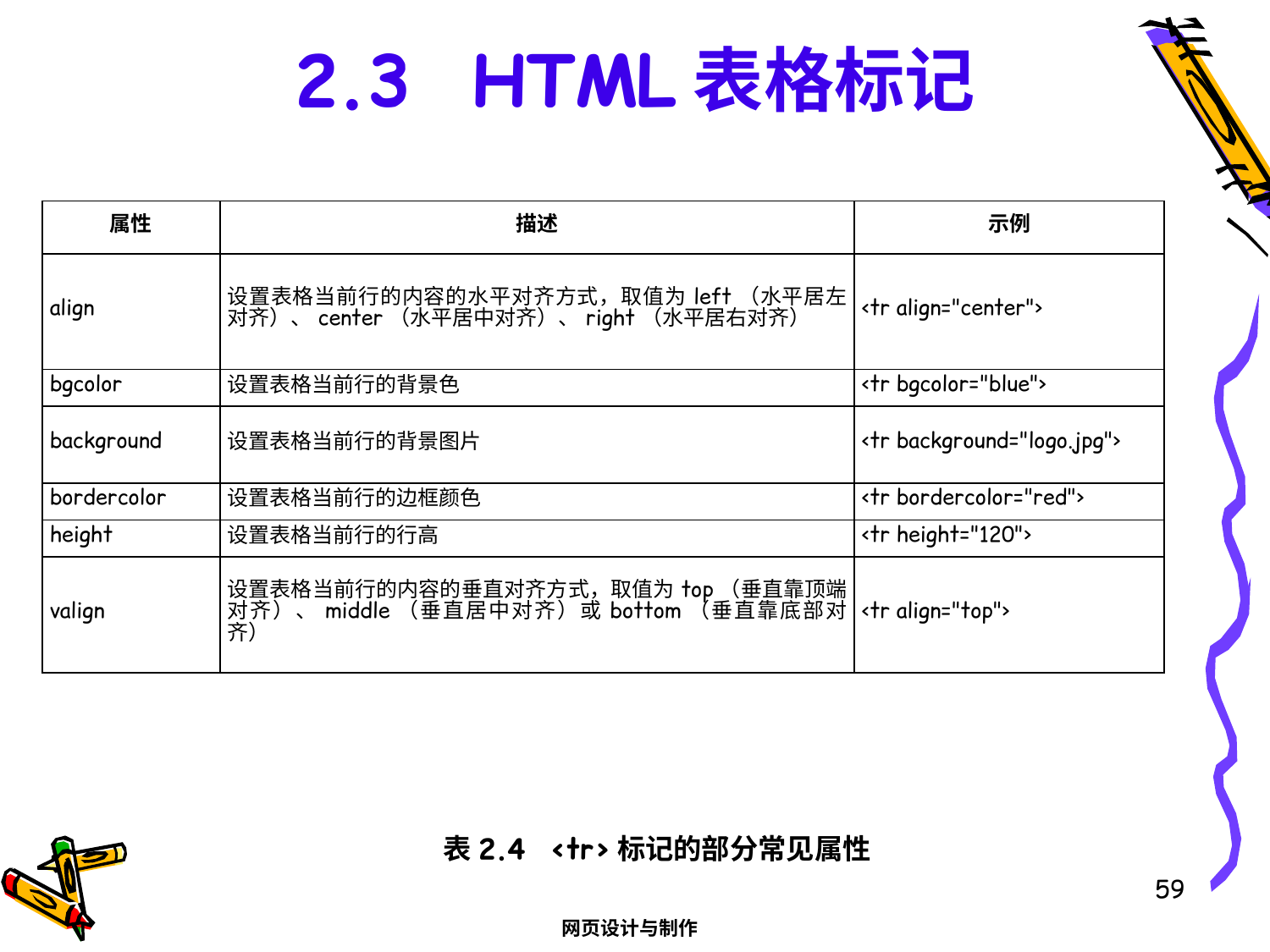

# 2.3  HTML表格标记
| 属性 | 描述 | 示例 |
| --- | --- | --- |
| align | 设置表格当前行的内容的水平对齐方式，取值为left（水平居左对齐）、center（水平居中对齐）、right（水平居右对齐） | <tr align="center"> |
| bgcolor | 设置表格当前行的背景色 | <tr bgcolor="blue"> |
| background | 设置表格当前行的背景图片 | <tr background="logo.jpg"> |
| bordercolor | 设置表格当前行的边框颜色 | <tr bordercolor="red"> |
| height | 设置表格当前行的行高 | <tr height="120"> |
| valign | 设置表格当前行的内容的垂直对齐方式，取值为top（垂直靠顶端对齐）、middle（垂直居中对齐）或bottom（垂直靠底部对齐） | <tr align="top"> |
表2.4  <tr>标记的部分常见属性
59
网页设计与制作